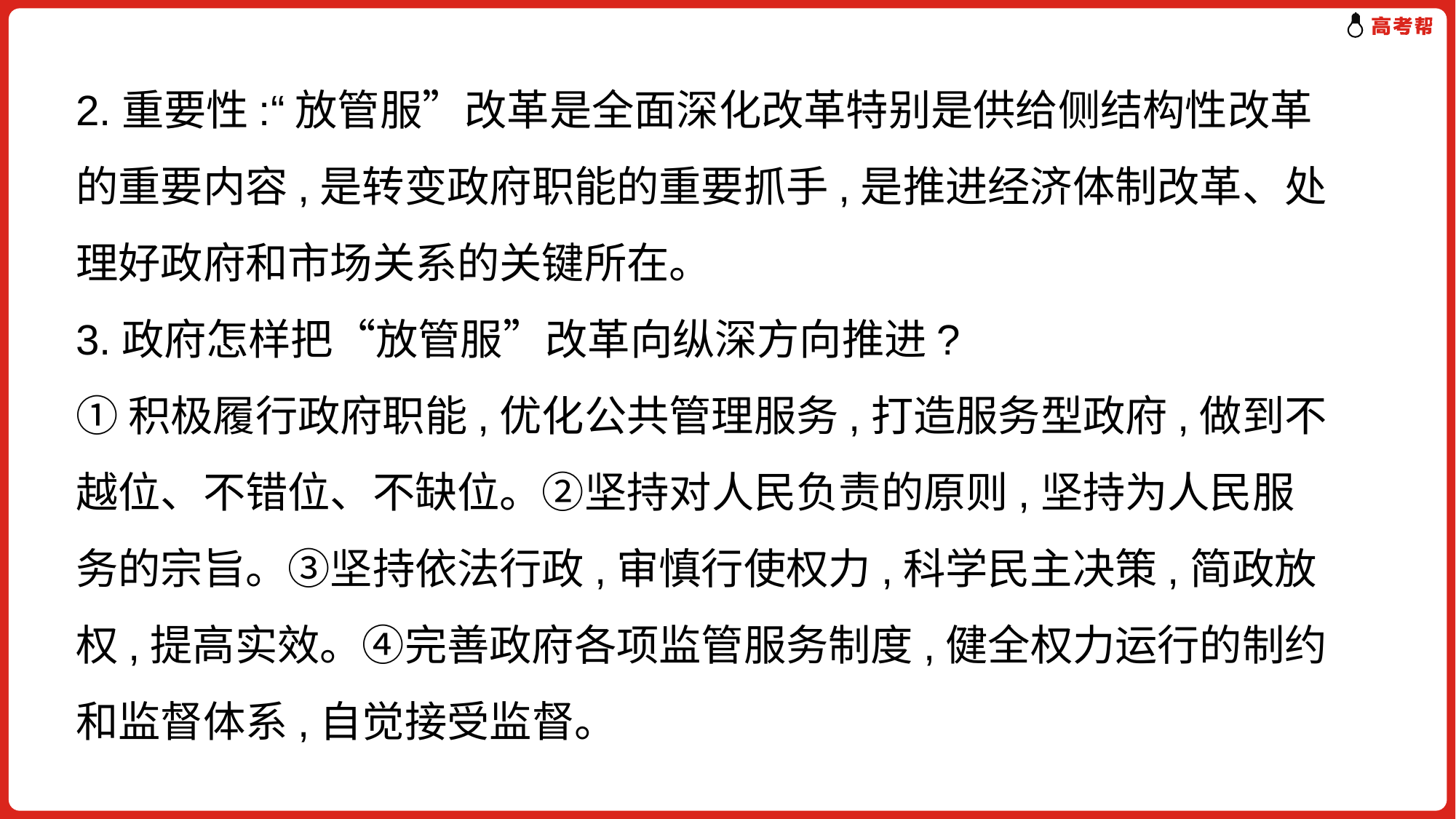

2.重要性:“放管服”改革是全面深化改革特别是供给侧结构性改革的重要内容,是转变政府职能的重要抓手,是推进经济体制改革、处理好政府和市场关系的关键所在。
3.政府怎样把“放管服”改革向纵深方向推进?
①积极履行政府职能,优化公共管理服务,打造服务型政府,做到不越位、不错位、不缺位。②坚持对人民负责的原则,坚持为人民服务的宗旨。③坚持依法行政,审慎行使权力,科学民主决策,简政放权,提高实效。④完善政府各项监管服务制度,健全权力运行的制约和监督体系,自觉接受监督。